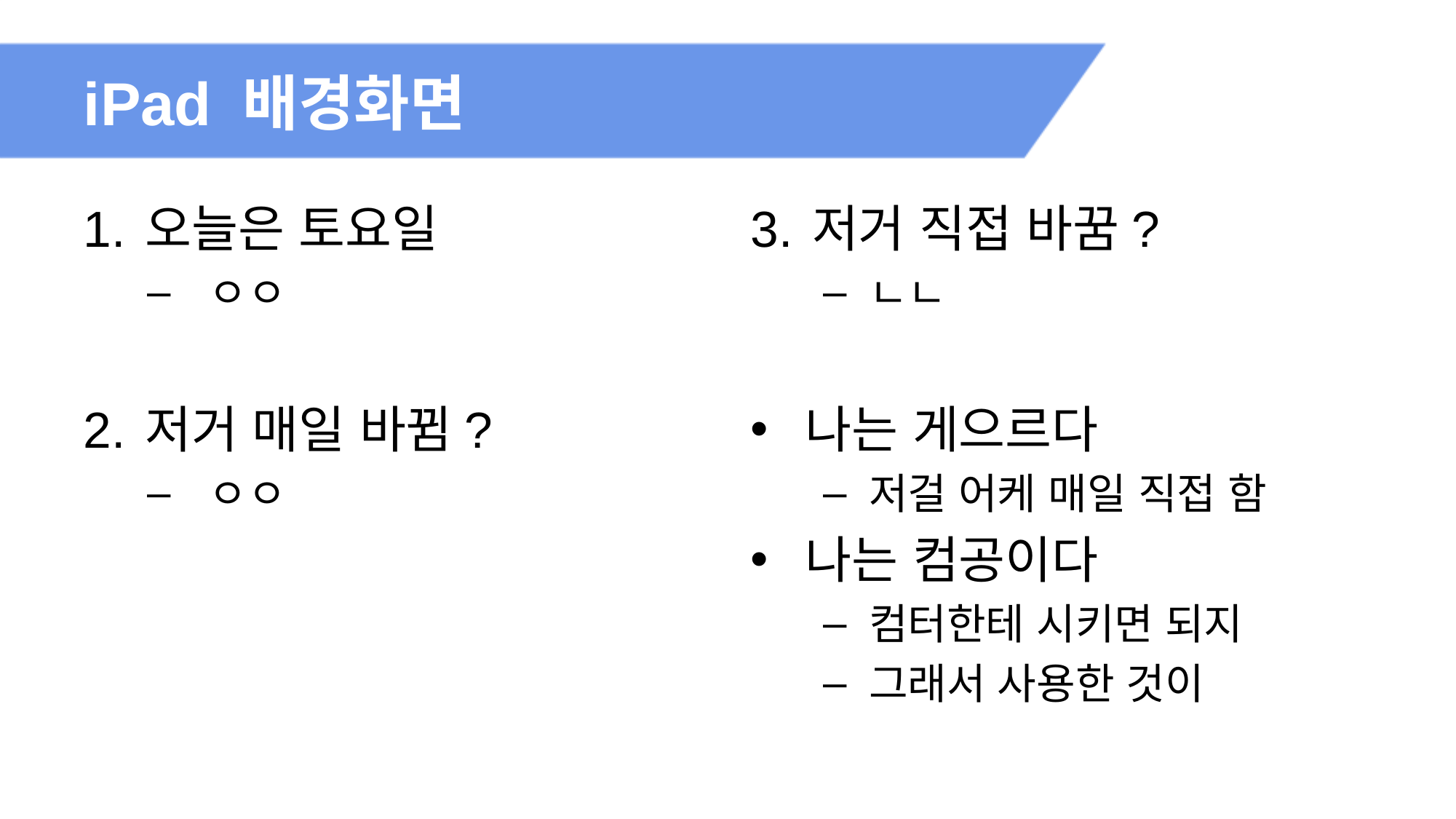

# iPad 배경화면
오늘은 토요일
ㅇㅇ

저거 매일 바뀜?
ㅇㅇ

저거 직접 바꿈?
ㄴㄴ

나는 게으르다
저걸 어케 매일 직접 함
나는 컴공이다
컴터한테 시키면 되지
그래서 사용한 것이